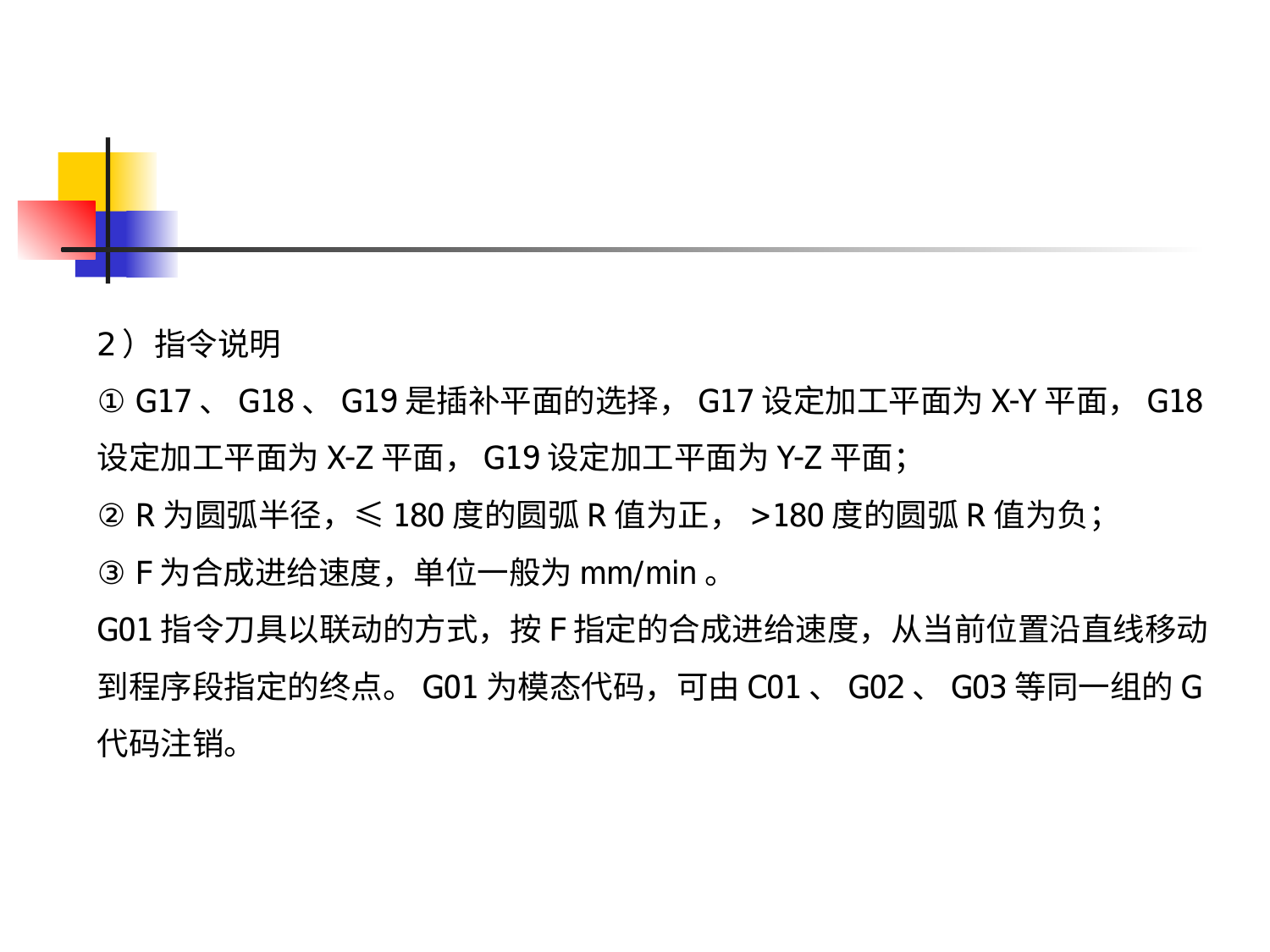

2）指令说明
① G17、G18、G19是插补平面的选择，G17设定加工平面为X-Y平面，G18设定加工平面为X-Z平面，G19设定加工平面为Y-Z平面；
② R为圆弧半径，≤180度的圆弧R值为正，>180度的圆弧R值为负；
③ F为合成进给速度，单位一般为mm/min。
G01指令刀具以联动的方式，按F指定的合成进给速度，从当前位置沿直线移动到程序段指定的终点。G01为模态代码，可由C01、G02、G03等同一组的G代码注销。